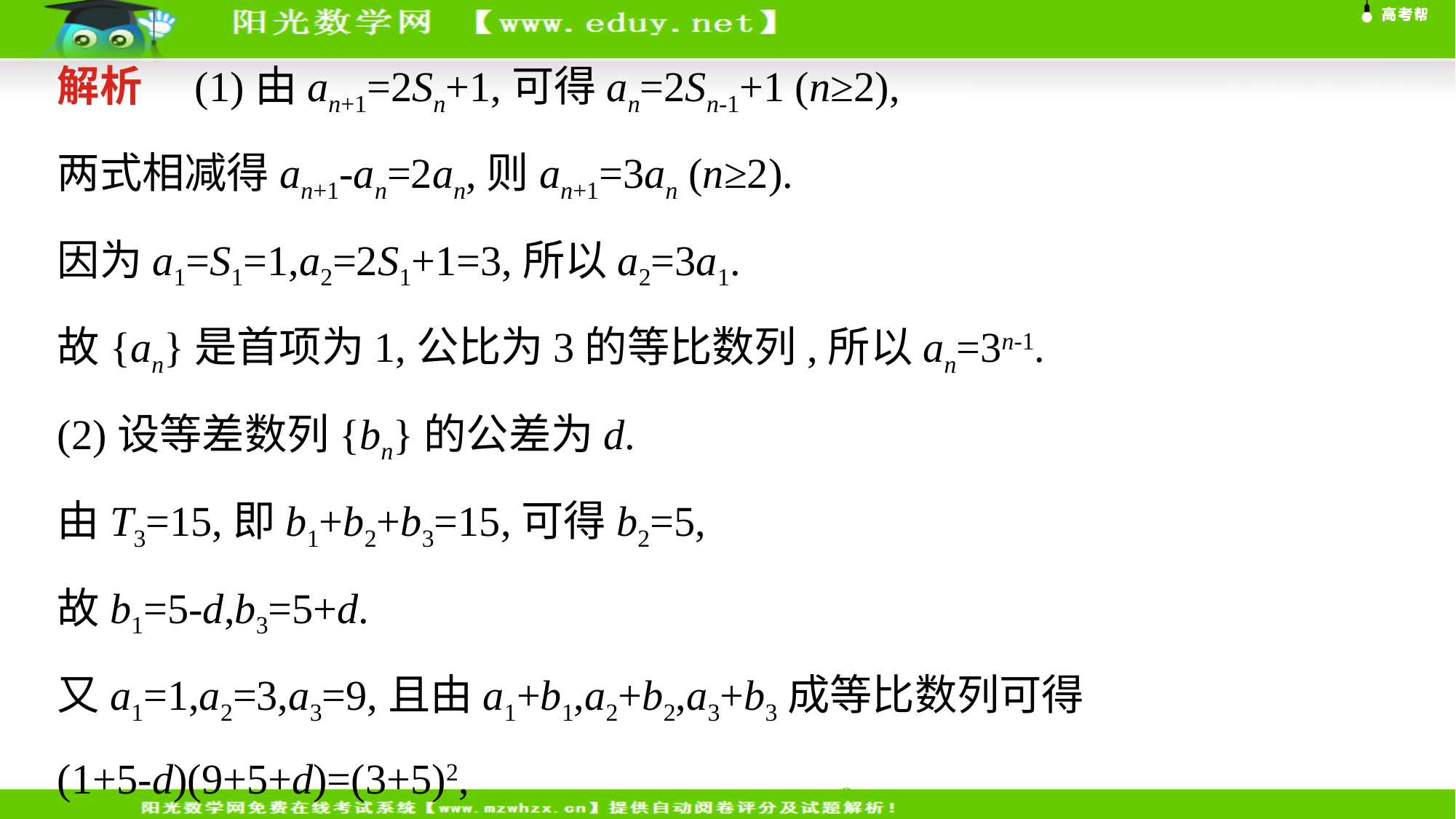

解析　(1)由an+1=2Sn+1,可得an=2Sn-1+1 (n≥2),
两式相减得an+1-an=2an,则an+1=3an (n≥2).
因为a1=S1=1,a2=2S1+1=3,所以a2=3a1.
故{an}是首项为1,公比为3的等比数列,所以an=3n-1.
(2)设等差数列{bn}的公差为d.
由T3=15,即b1+b2+b3=15,可得b2=5,
故b1=5-d,b3=5+d.
又a1=1,a2=3,a3=9,且由a1+b1,a2+b2,a3+b3成等比数列可得
(1+5-d)(9+5+d)=(3+5)2,
解得d=2或d=-10.